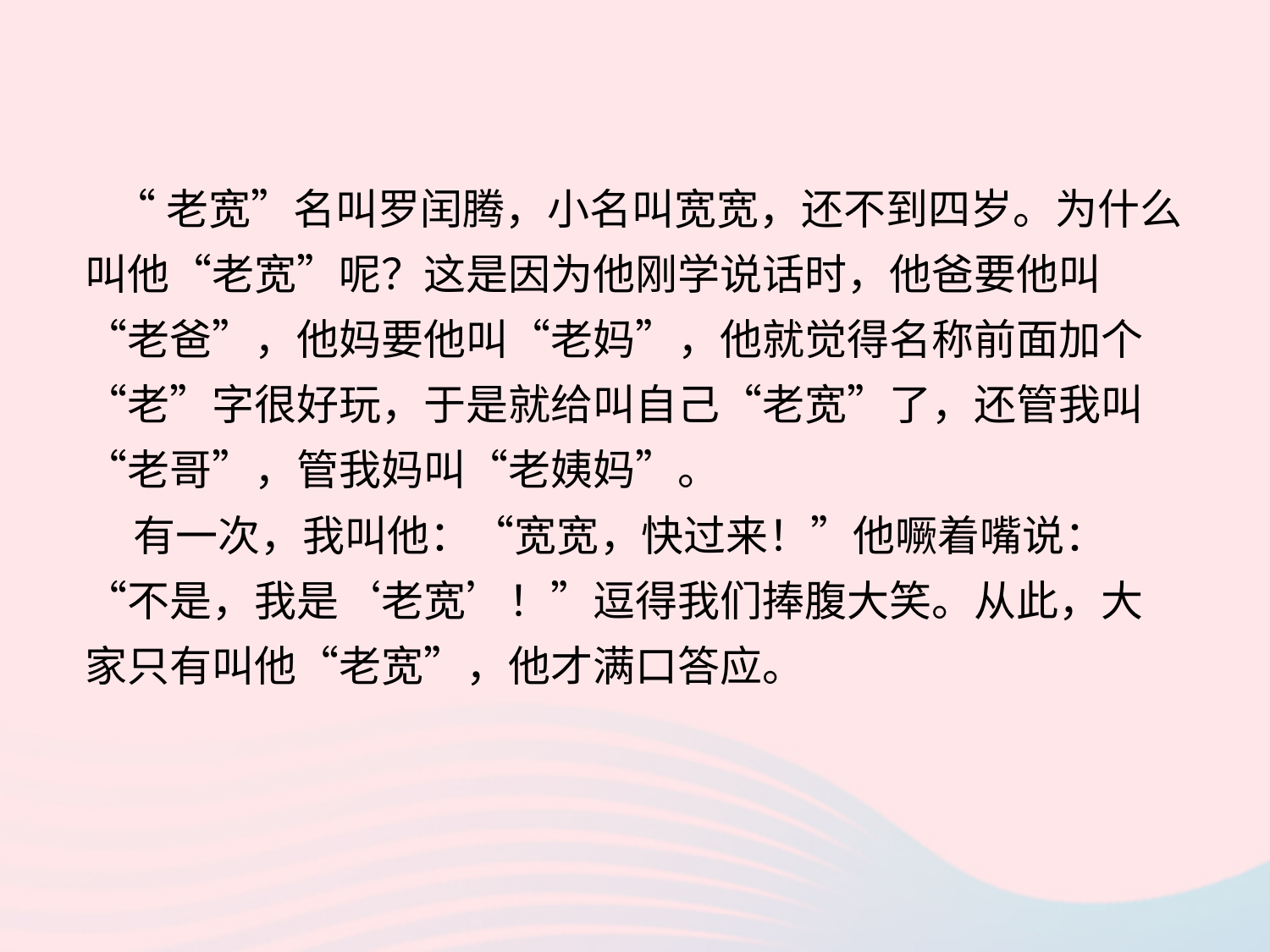

“老宽”名叫罗闰腾，小名叫宽宽，还不到四岁。为什么叫他“老宽”呢？这是因为他刚学说话时，他爸要他叫“老爸”，他妈要他叫“老妈”，他就觉得名称前面加个“老”字很好玩，于是就给叫自己“老宽”了，还管我叫 “老哥”，管我妈叫“老姨妈”。
    有一次，我叫他：“宽宽，快过来！”他噘着嘴说：“不是，我是‘老宽’！”逗得我们捧腹大笑。从此，大家只有叫他“老宽”，他才满口答应。